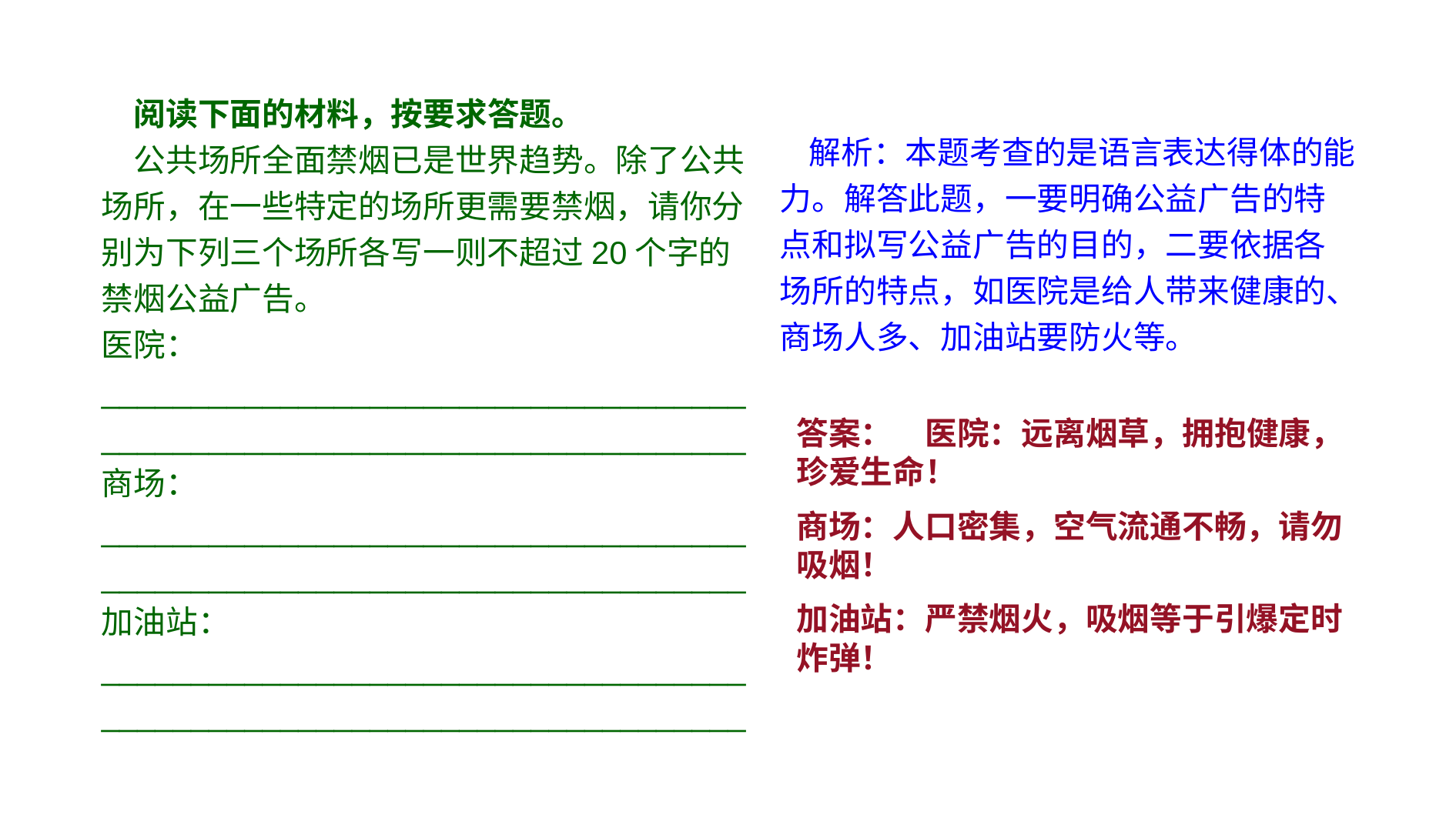

阅读下面的材料，按要求答题。
　公共场所全面禁烟已是世界趋势。除了公共场所，在一些特定的场所更需要禁烟，请你分别为下列三个场所各写一则不超过20个字的禁烟公益广告。
医院：________________________________________________________________________
商场：________________________________________________________________________
加油站：________________________________________________________________________

   解析：本题考查的是语言表达得体的能力。解答此题，一要明确公益广告的特点和拟写公益广告的目的，二要依据各场所的特点，如医院是给人带来健康的、商场人多、加油站要防火等。

答案：　医院：远离烟草，拥抱健康，珍爱生命！
商场：人口密集，空气流通不畅，请勿吸烟！
加油站：严禁烟火，吸烟等于引爆定时炸弹！